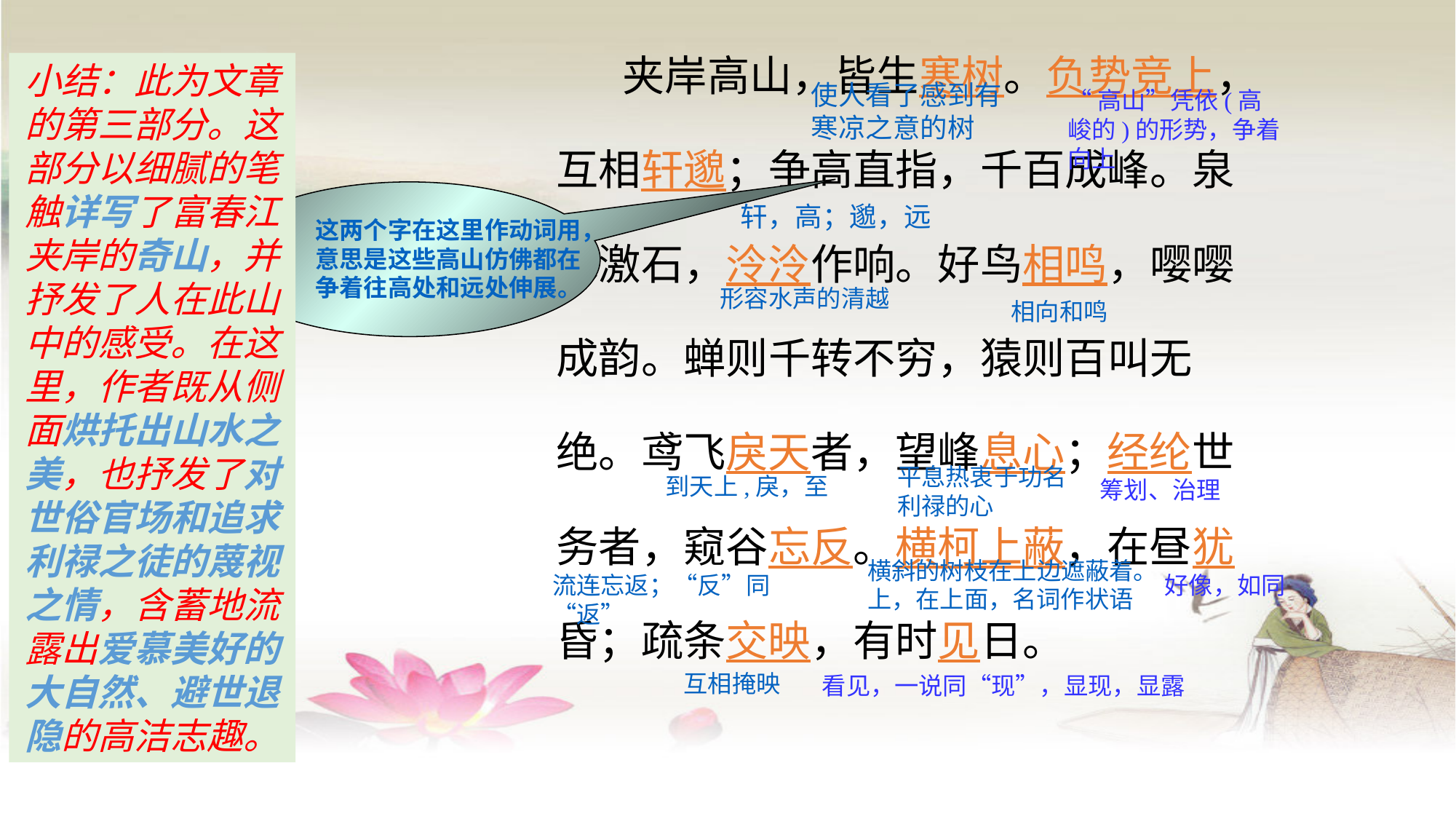

夹岸高山，皆生寒树。负势竞上，互相轩邈；争高直指，千百成峰。泉水激石，泠泠作响。好鸟相鸣，嘤嘤成韵。蝉则千转不穷，猿则百叫无绝。鸢飞戾天者，望峰息心；经纶世务者，窥谷忘反。横柯上蔽，在昼犹昏；疏条交映，有时见日。

小结：此为文章的第三部分。这部分以细腻的笔触详写了富春江夹岸的奇山，并抒发了人在此山中的感受。在这里，作者既从侧面烘托出山水之美，也抒发了对世俗官场和追求利禄之徒的蔑视之情，含蓄地流露出爱慕美好的大自然、避世退隐的高洁志趣。
使人看了感到有寒凉之意的树
“高山”凭依(高峻的)的形势，争着向上

轩，高；邈，远
这两个字在这里作动词用，意思是这些高山仿佛都在争着往高处和远处伸展。
形容水声的清越
相向和鸣
平息热衷于功名利禄的心
到天上,戾，至
筹划、治理
横斜的树枝在上边遮蔽着。上，在上面，名词作状语
好像，如同
流连忘返；“反”同“返”

互相掩映
看见，一说同“现”，显现，显露